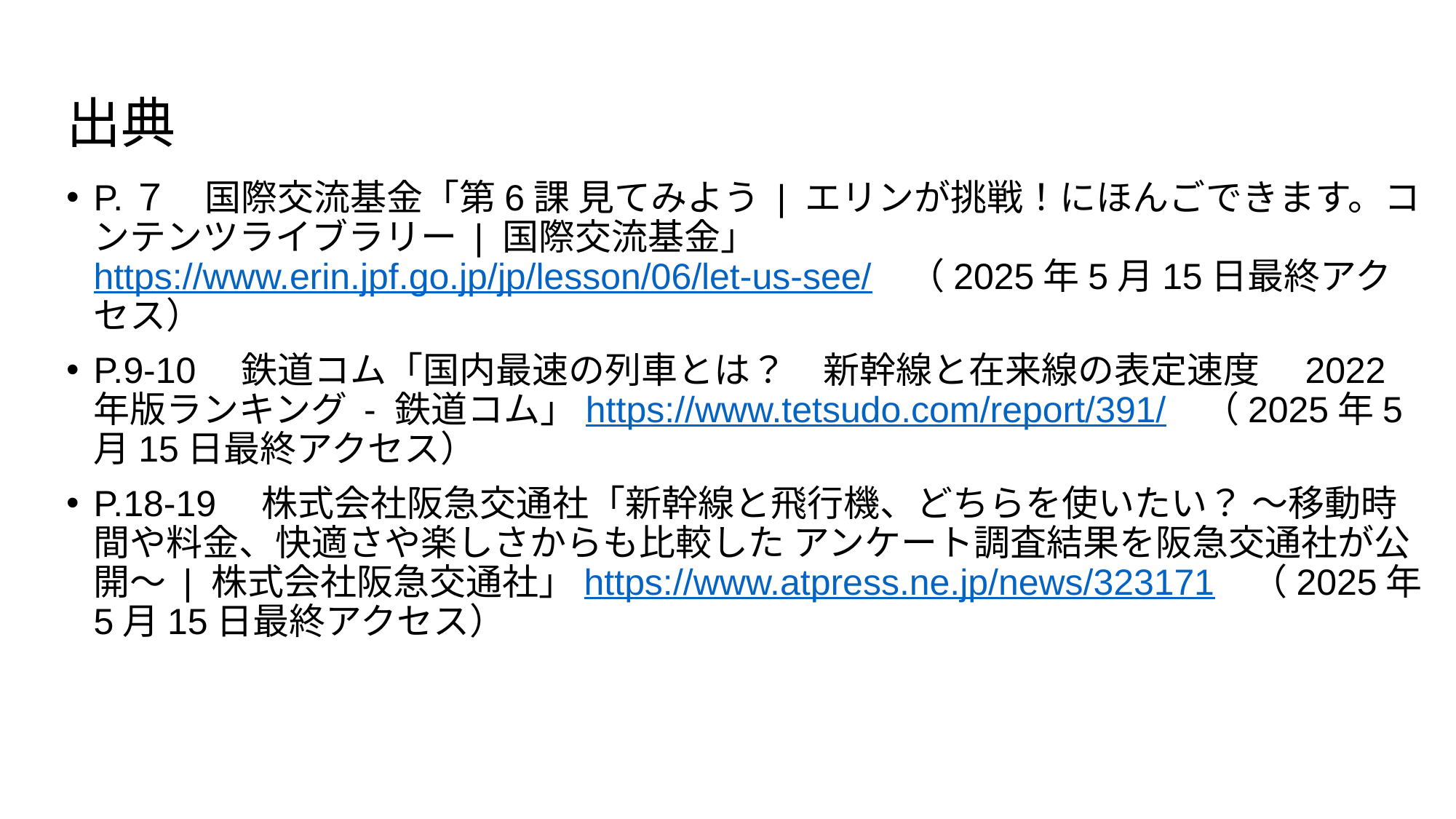

# 出典
P.７　国際交流基金「第6課 見てみよう | エリンが挑戦！にほんごできます。コンテンツライブラリー | 国際交流基金」https://www.erin.jpf.go.jp/jp/lesson/06/let-us-see/　（2025年5月15日最終アクセス）
P.9-10　鉄道コム「国内最速の列車とは？　新幹線と在来線の表定速度　2022年版ランキング - 鉄道コム」https://www.tetsudo.com/report/391/　（2025年5月15日最終アクセス）
P.18-19　株式会社阪急交通社「新幹線と飛行機、どちらを使いたい？ ～移動時間や料金、快適さや楽しさからも比較した アンケート調査結果を阪急交通社が公開～ | 株式会社阪急交通社」https://www.atpress.ne.jp/news/323171　（2025年5月15日最終アクセス）